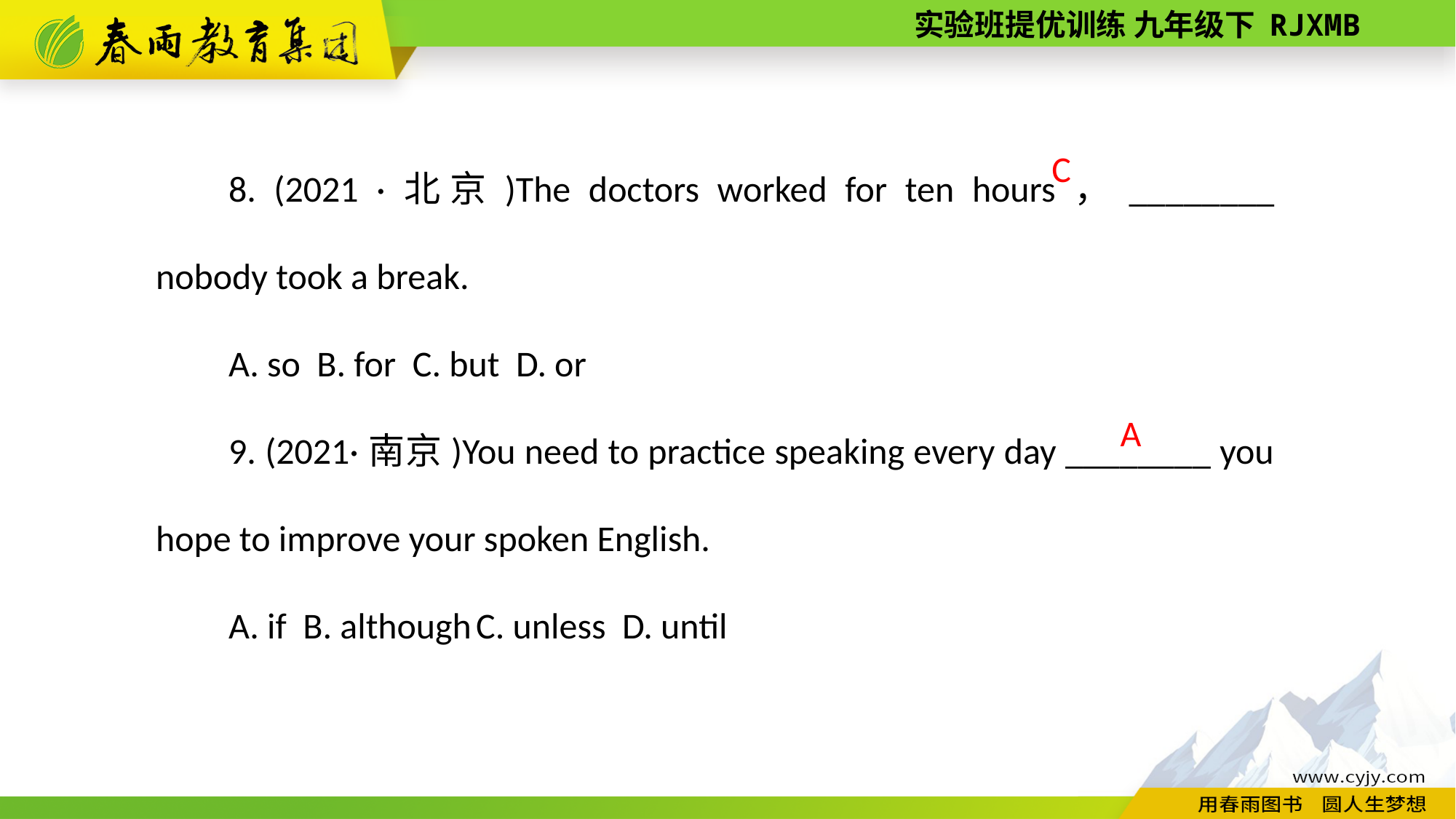

8. (2021 ·北京)The doctors worked for ten hours，________ nobody took a break.
A. so  B. for  C. but  D. or
9. (2021·南京)You need to practice speaking every day ________ you hope to improve your spoken English.
A. if  B. although C. unless  D. until
C
A